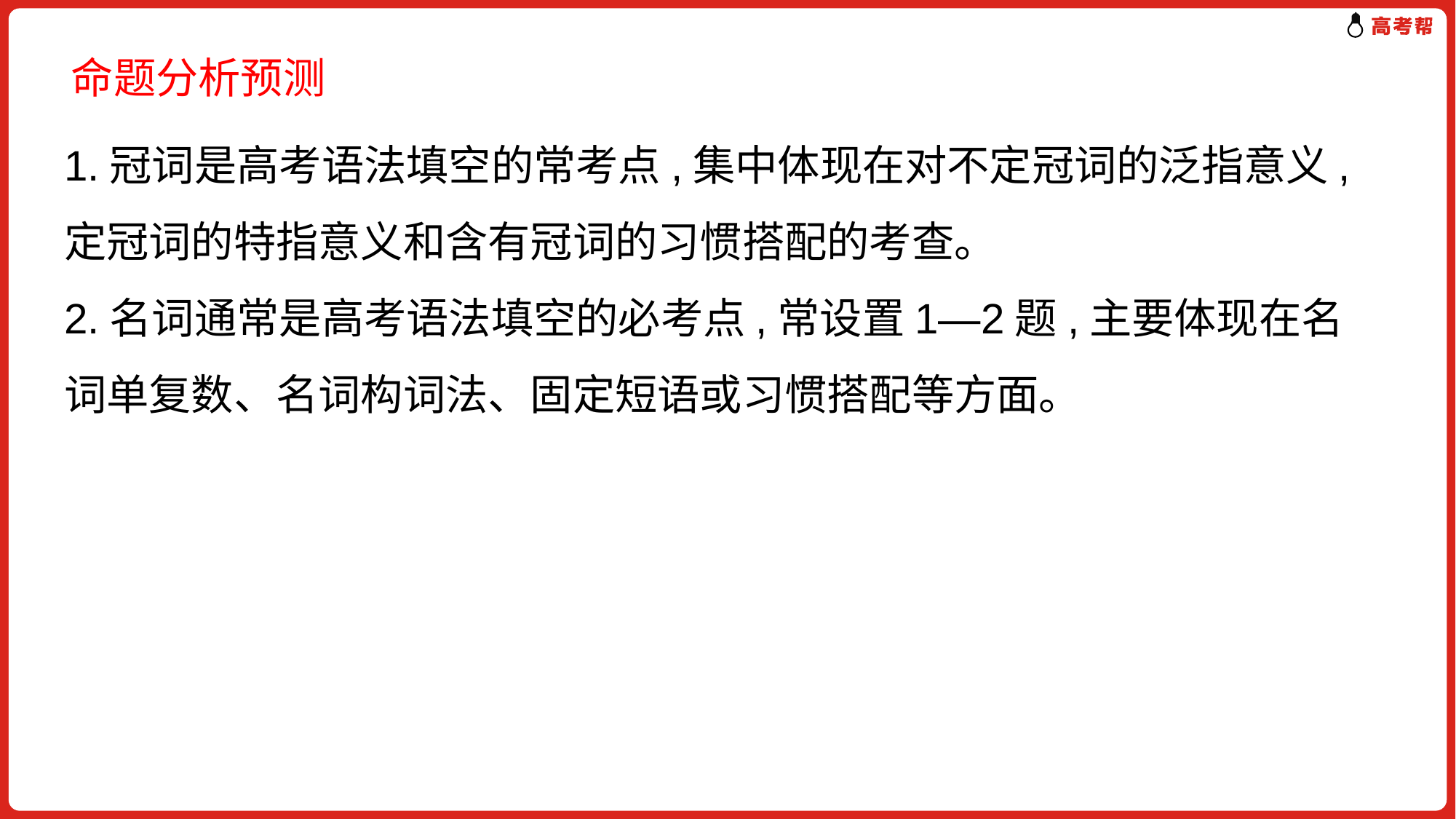

命题分析预测
1.冠词是高考语法填空的常考点,集中体现在对不定冠词的泛指意义,定冠词的特指意义和含有冠词的习惯搭配的考查。
2.名词通常是高考语法填空的必考点,常设置1—2题,主要体现在名词单复数、名词构词法、固定短语或习惯搭配等方面。